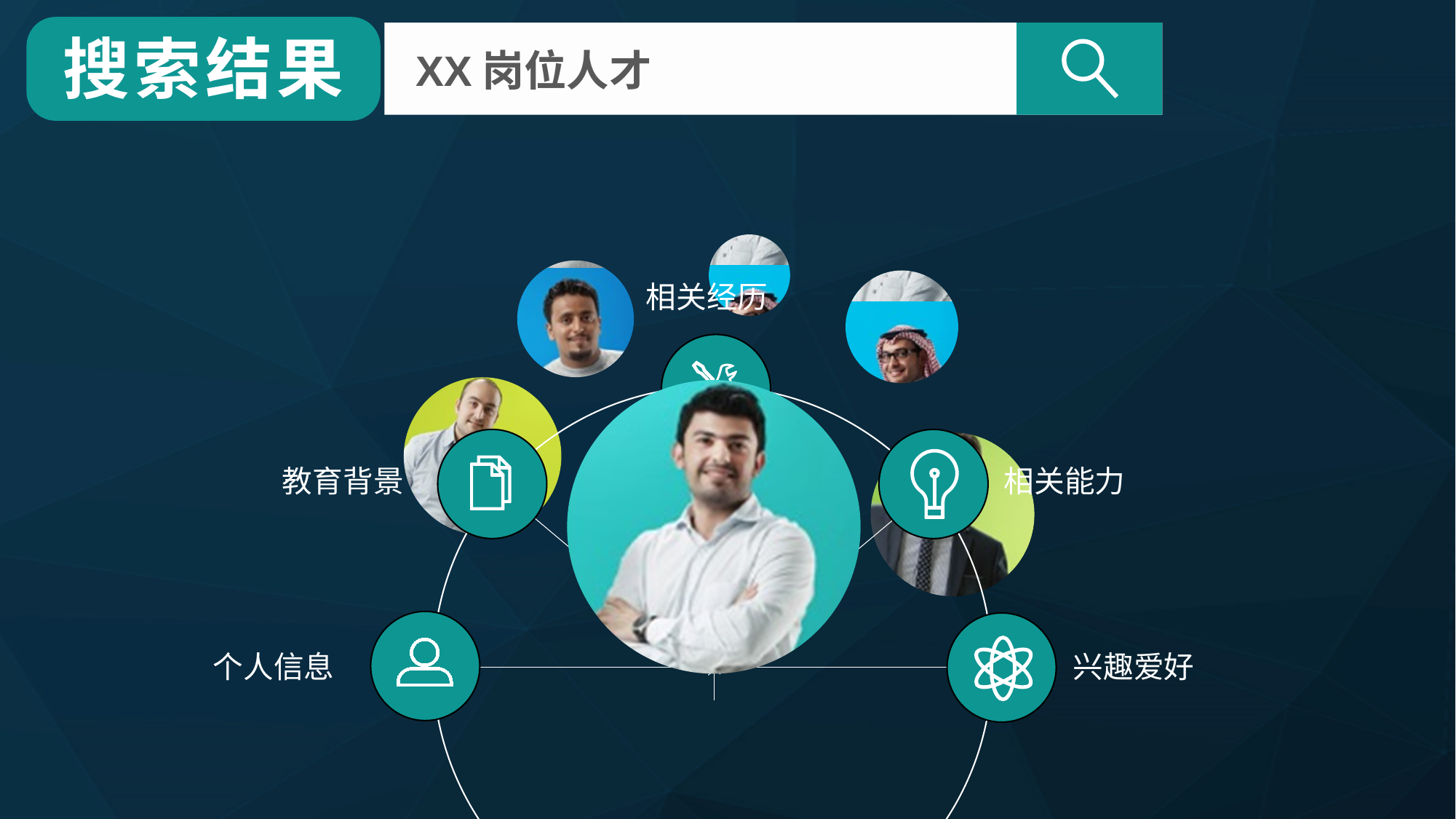

搜索结果

XX岗位人才

相关经历

教育背景
相关能力

个人信息
兴趣爱好